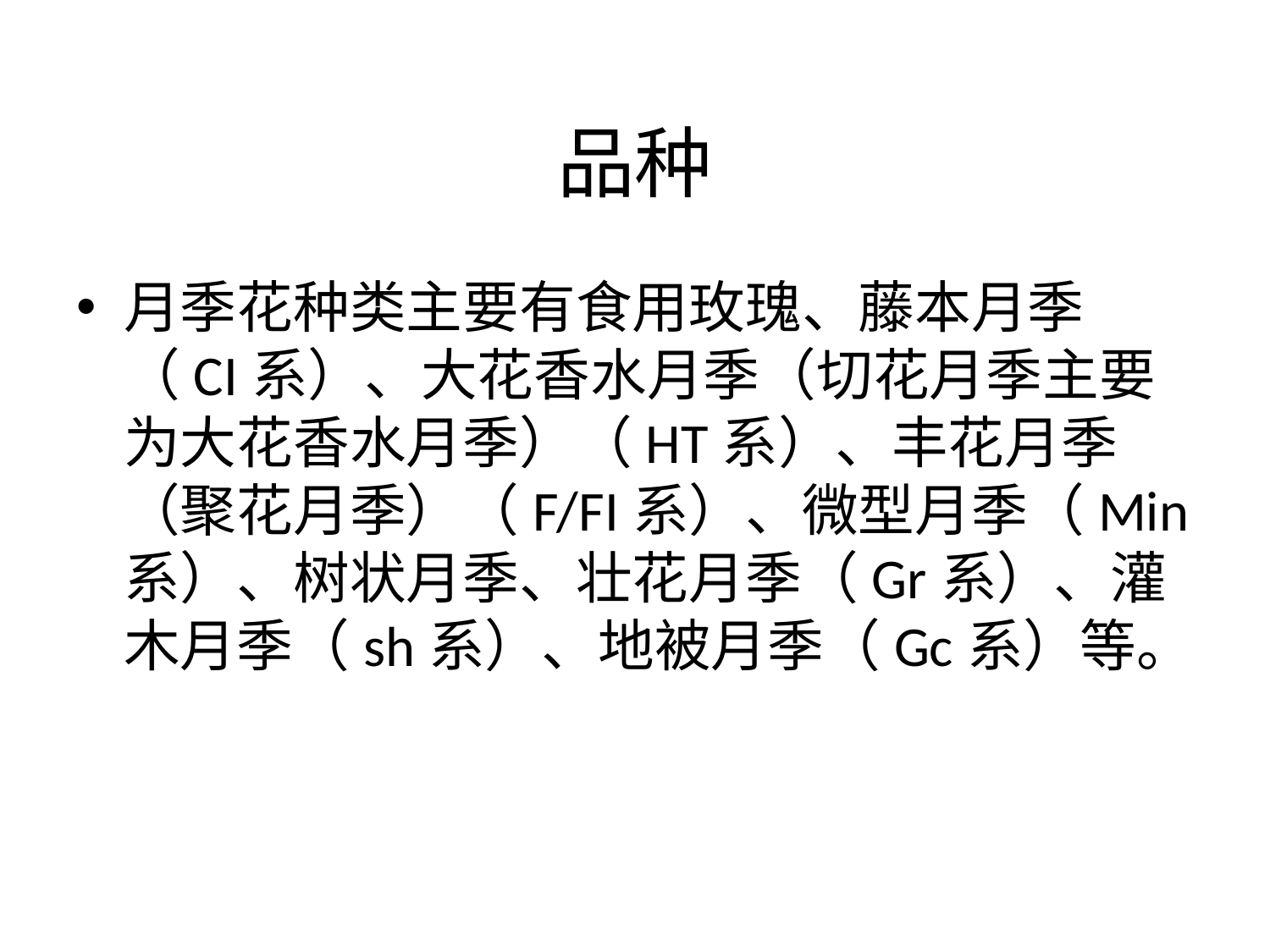

# 品种
月季花种类主要有食用玫瑰、藤本月季（CI系）、大花香水月季（切花月季主要为大花香水月季）（HT系）、丰花月季（聚花月季）（F/FI系）、微型月季（Min系）、树状月季、壮花月季（Gr系）、灌木月季（sh系）、地被月季（Gc系）等。